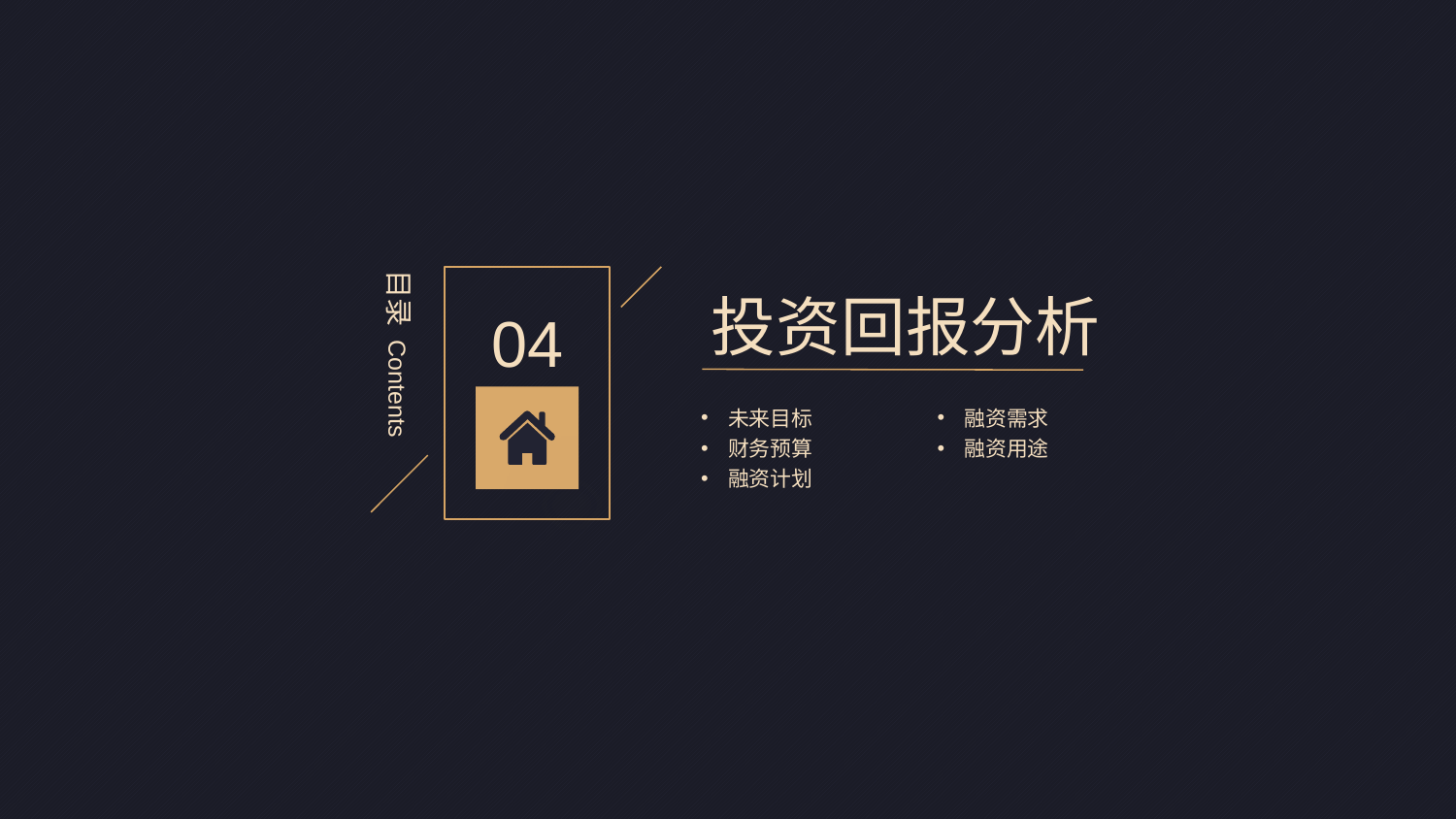

投资回报分析
04
目录 Contents

未来目标
财务预算
融资计划

融资需求
融资用途